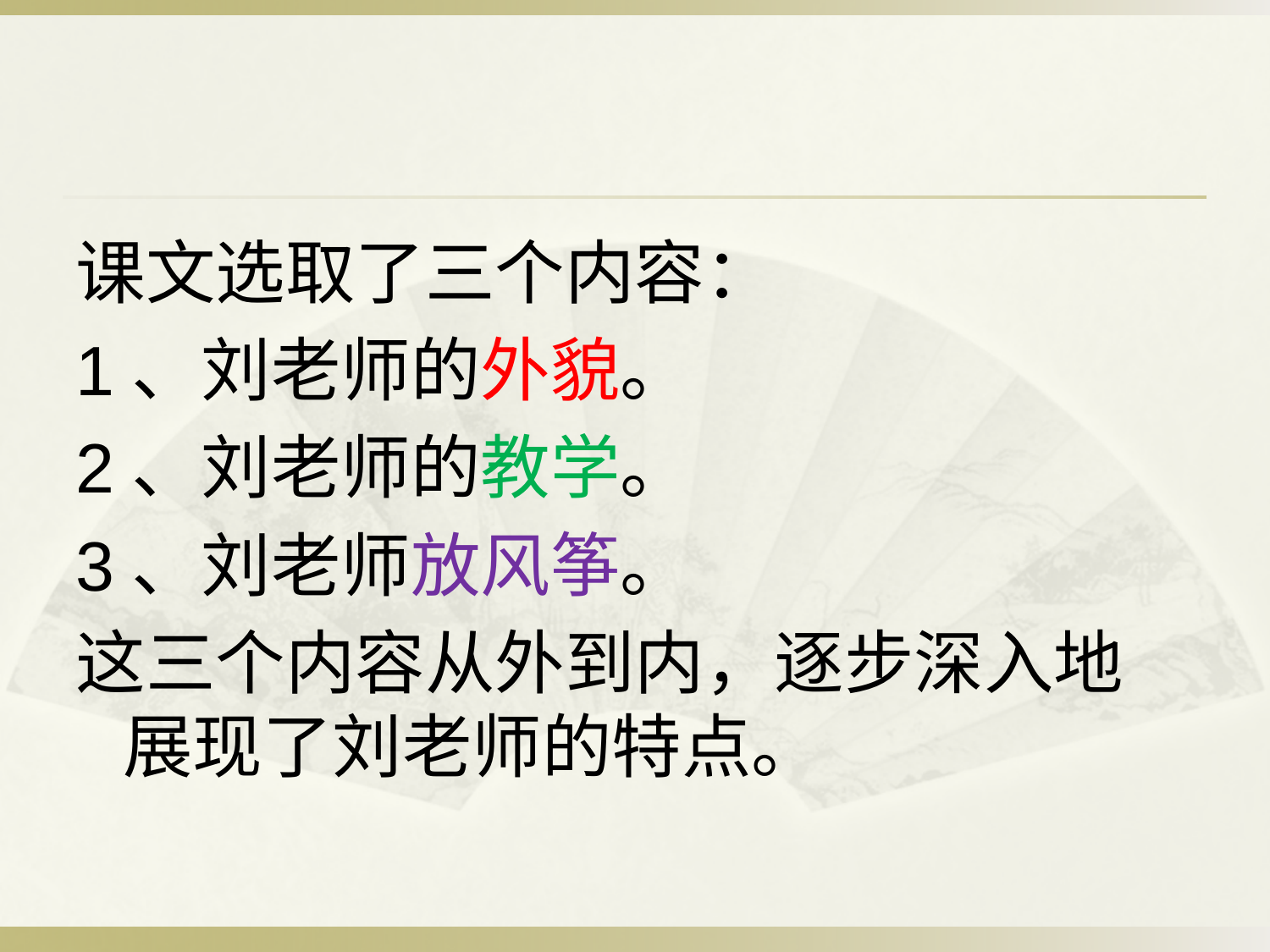

#
课文选取了三个内容：
1、刘老师的外貌。
2、刘老师的教学。
3、刘老师放风筝。
这三个内容从外到内，逐步深入地展现了刘老师的特点。